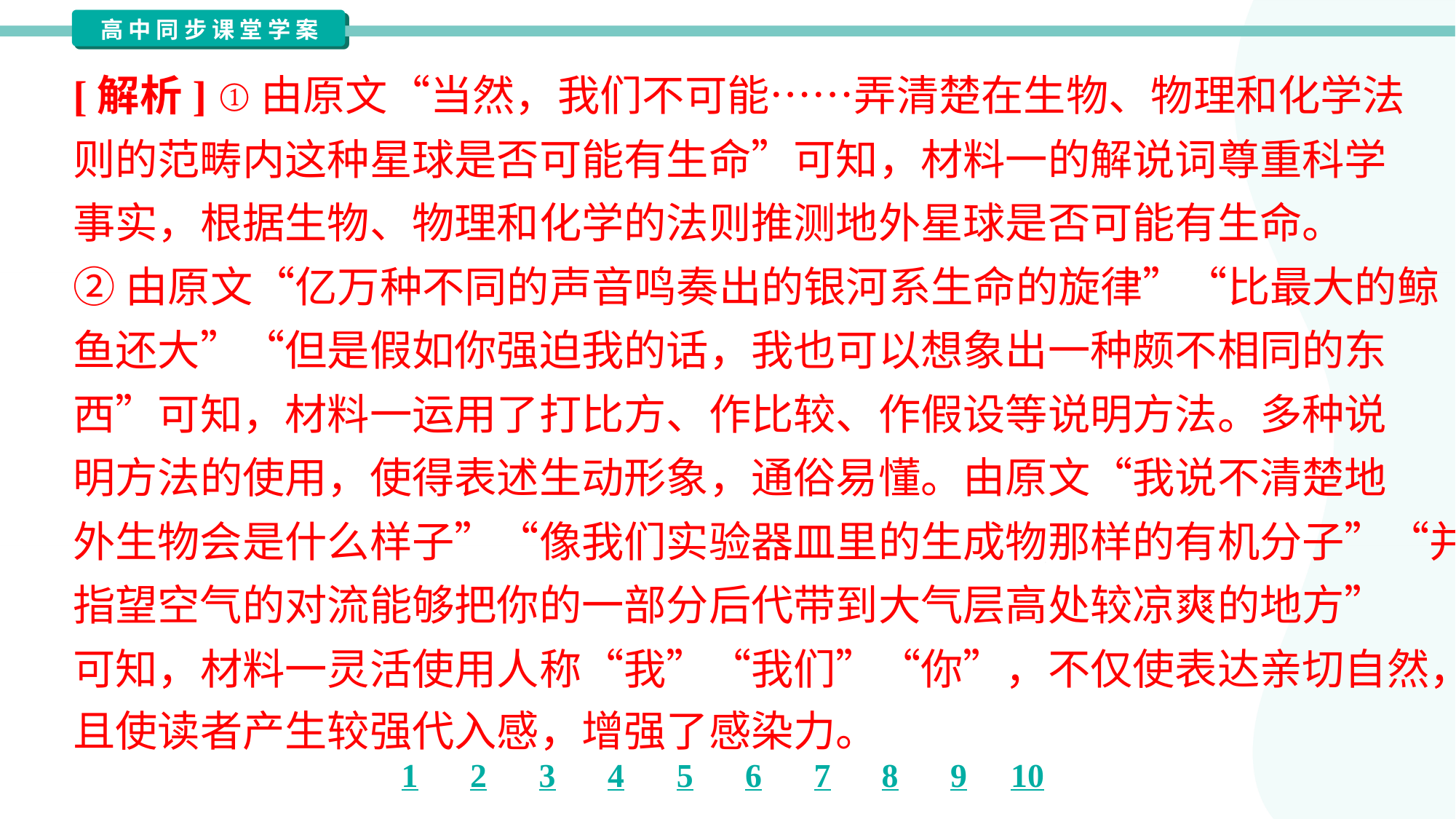

[解析] ①由原文“当然，我们不可能……弄清楚在生物、物理和化学法
则的范畴内这种星球是否可能有生命”可知，材料一的解说词尊重科学
事实，根据生物、物理和化学的法则推测地外星球是否可能有生命。
②由原文“亿万种不同的声音鸣奏出的银河系生命的旋律”“比最大的鲸
鱼还大”“但是假如你强迫我的话，我也可以想象出一种颇不相同的东
西”可知，材料一运用了打比方、作比较、作假设等说明方法。多种说
明方法的使用，使得表述生动形象，通俗易懂。由原文“我说不清楚地
外生物会是什么样子”“像我们实验器皿里的生成物那样的有机分子”“并
指望空气的对流能够把你的一部分后代带到大气层高处较凉爽的地方”
可知，材料一灵活使用人称“我”“我们”“你”，不仅使表达亲切自然，而
且使读者产生较强代入感，增强了感染力。